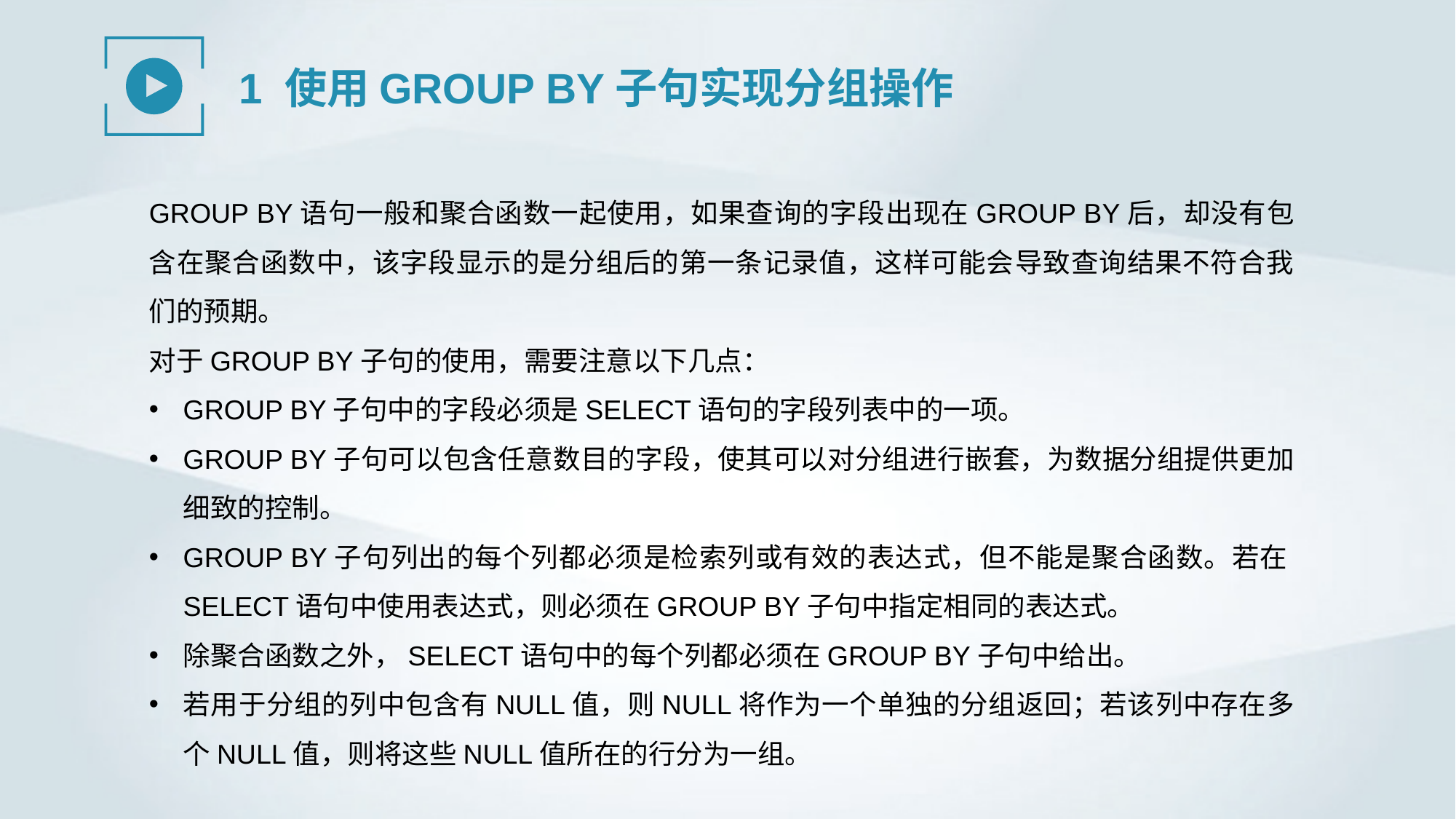

1 使用GROUP BY子句实现分组操作
GROUP BY语句一般和聚合函数一起使用，如果查询的字段出现在GROUP BY后，却没有包含在聚合函数中，该字段显示的是分组后的第一条记录值，这样可能会导致查询结果不符合我们的预期。
对于GROUP BY子句的使用，需要注意以下几点：
GROUP BY子句中的字段必须是SELECT语句的字段列表中的一项。
GROUP BY子句可以包含任意数目的字段，使其可以对分组进行嵌套，为数据分组提供更加细致的控制。
GROUP BY子句列出的每个列都必须是检索列或有效的表达式，但不能是聚合函数。若在SELECT语句中使用表达式，则必须在GROUP BY子句中指定相同的表达式。
除聚合函数之外，SELECT语句中的每个列都必须在GROUP BY子句中给出。
若用于分组的列中包含有NULL值，则NULL将作为一个单独的分组返回；若该列中存在多个NULL值，则将这些NULL值所在的行分为一组。